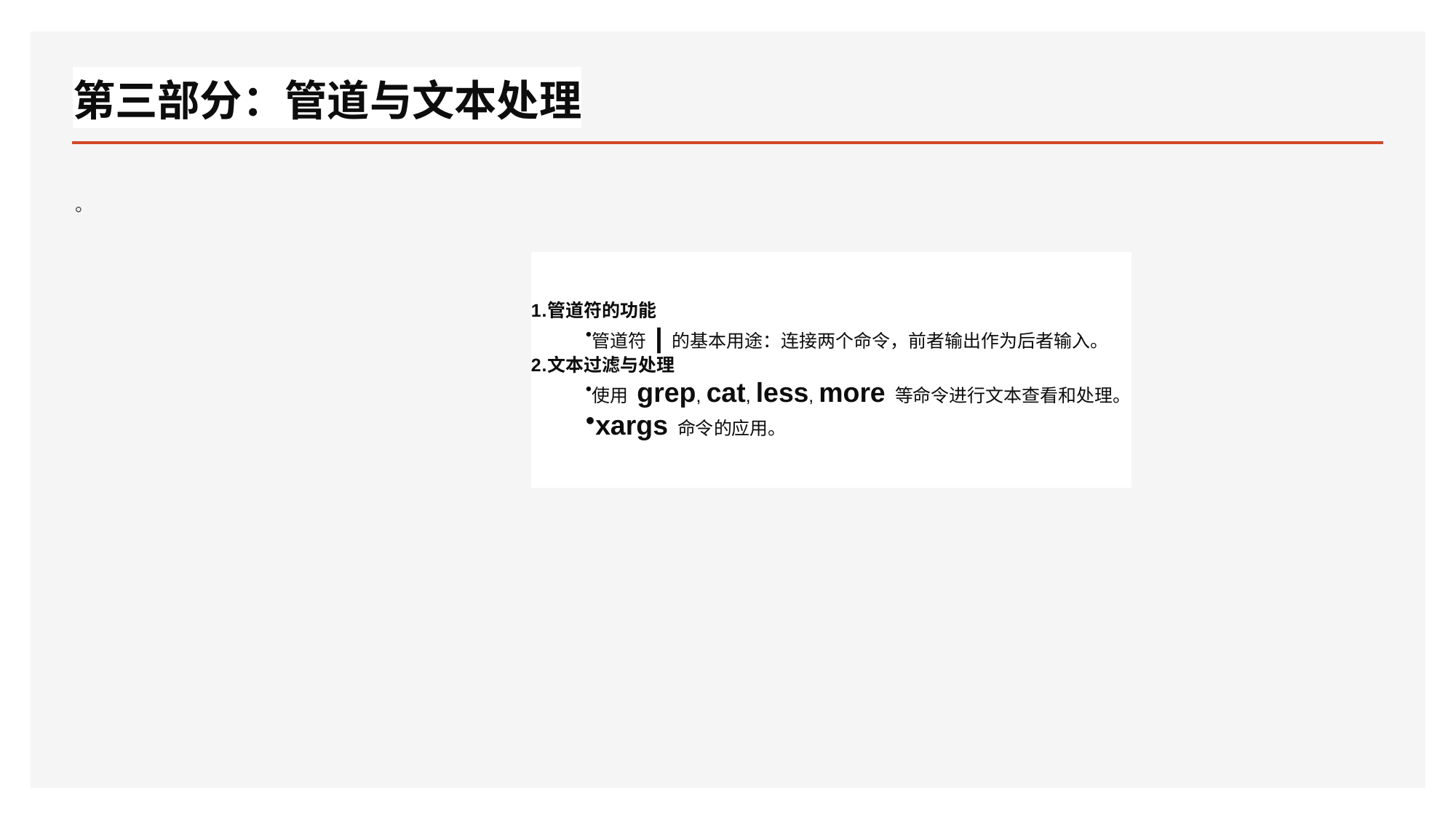

# 第三部分：管道与文本处理
。

管道符的功能
管道符 | 的基本用途：连接两个命令，前者输出作为后者输入。
文本过滤与处理
使用 grep, cat, less, more 等命令进行文本查看和处理。
xargs 命令的应用。